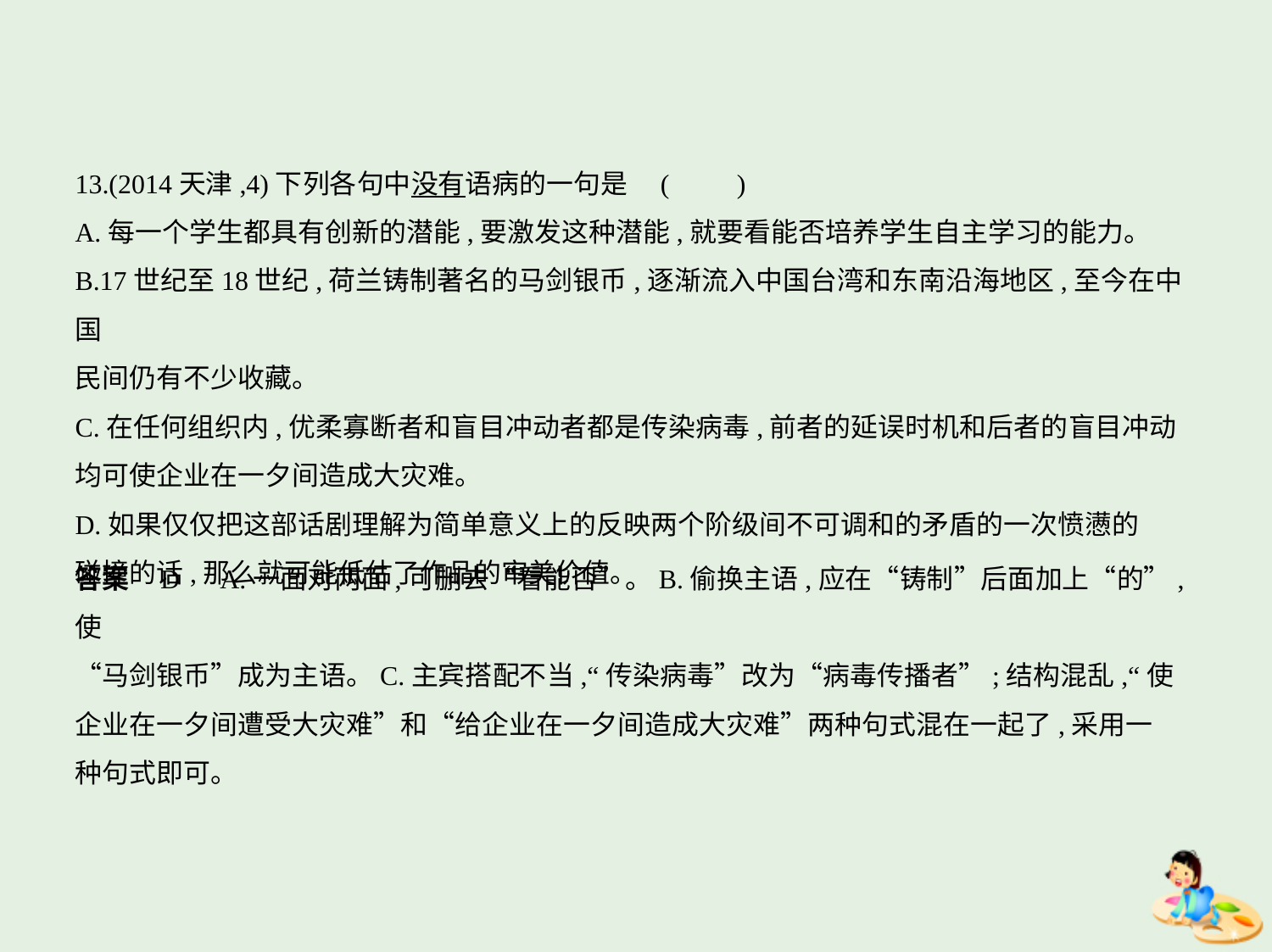

13.(2014天津,4)下列各句中没有语病的一句是 (　　)
A.每一个学生都具有创新的潜能,要激发这种潜能,就要看能否培养学生自主学习的能力。
B.17世纪至18世纪,荷兰铸制著名的马剑银币,逐渐流入中国台湾和东南沿海地区,至今在中国
民间仍有不少收藏。
C.在任何组织内,优柔寡断者和盲目冲动者都是传染病毒,前者的延误时机和后者的盲目冲动
均可使企业在一夕间造成大灾难。
D.如果仅仅把这部话剧理解为简单意义上的反映两个阶级间不可调和的矛盾的一次愤懑的
碰撞的话,那么就可能低估了作品的审美价值。
答案    D　A.一面对两面,可删去“看能否”。B.偷换主语,应在“铸制”后面加上“的”,使
“马剑银币”成为主语。C.主宾搭配不当,“传染病毒”改为“病毒传播者”;结构混乱,“使
企业在一夕间遭受大灾难”和“给企业在一夕间造成大灾难”两种句式混在一起了,采用一
种句式即可。